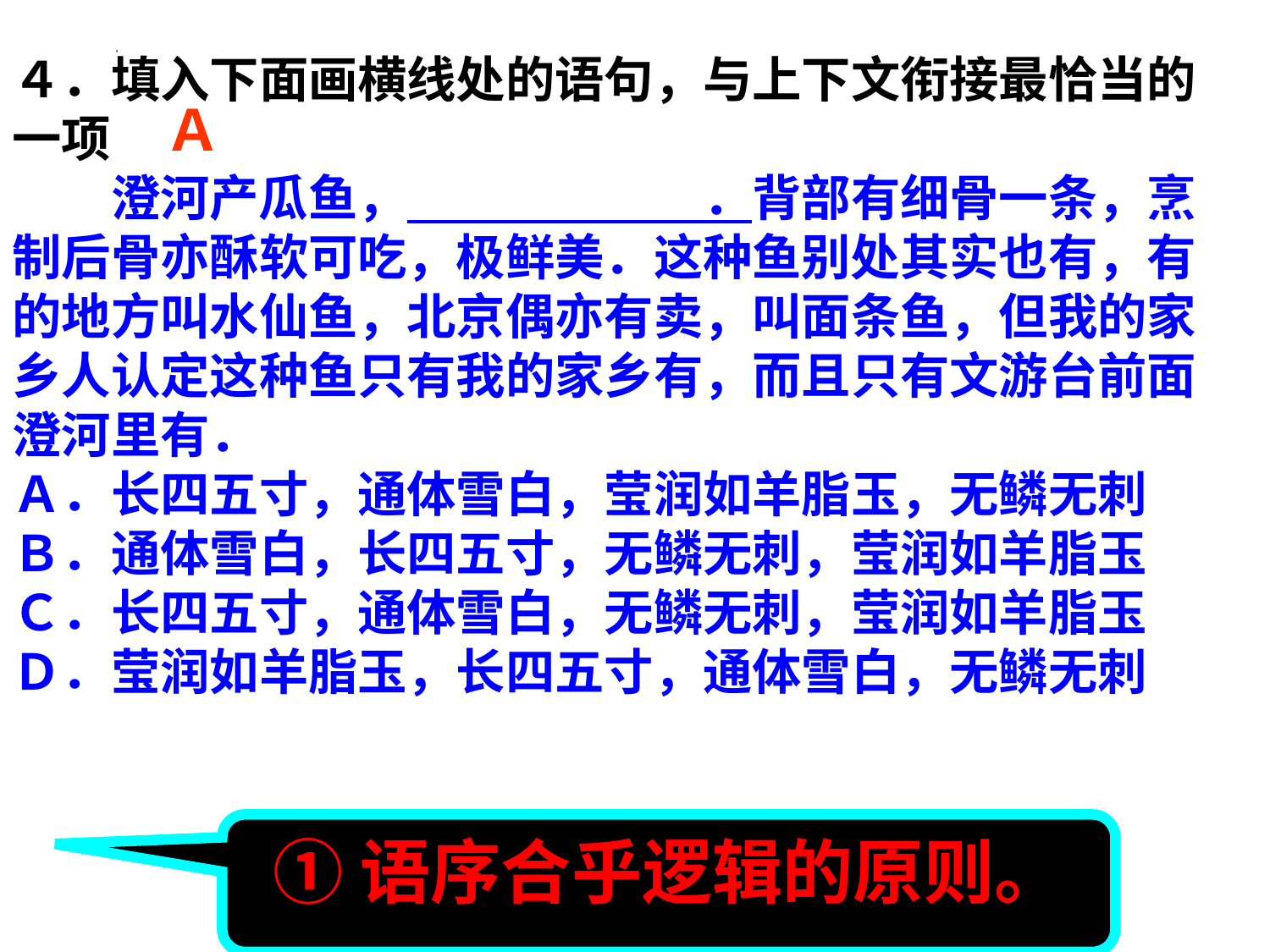

４．填入下面画横线处的语句，与上下文衔接最恰当的一项
　　澄河产瓜鱼，　　　　　　．背部有细骨一条，烹制后骨亦酥软可吃，极鲜美．这种鱼别处其实也有，有的地方叫水仙鱼，北京偶亦有卖，叫面条鱼，但我的家乡人认定这种鱼只有我的家乡有，而且只有文游台前面澄河里有．
Ａ．长四五寸，通体雪白，莹润如羊脂玉，无鳞无刺
Ｂ．通体雪白，长四五寸，无鳞无刺，莹润如羊脂玉
Ｃ．长四五寸，通体雪白，无鳞无刺，莹润如羊脂玉
Ｄ．莹润如羊脂玉，长四五寸，通体雪白，无鳞无刺
Ａ

①语序合乎逻辑的原则。